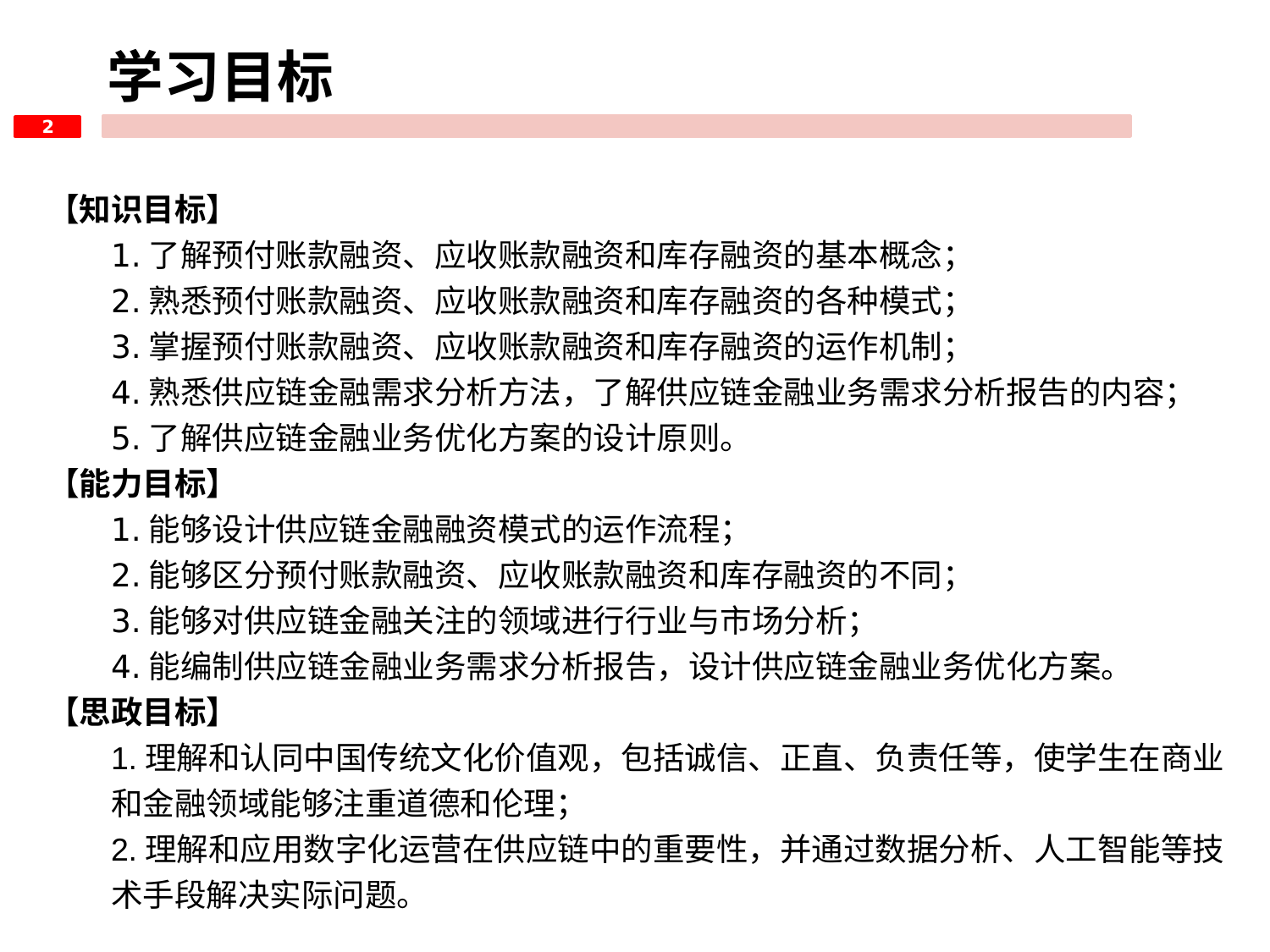

学习目标
2
【知识目标】
1.了解预付账款融资、应收账款融资和库存融资的基本概念；
2.熟悉预付账款融资、应收账款融资和库存融资的各种模式；
3.掌握预付账款融资、应收账款融资和库存融资的运作机制；
4.熟悉供应链金融需求分析方法，了解供应链金融业务需求分析报告的内容；
5.了解供应链金融业务优化方案的设计原则。
【能力目标】
1.能够设计供应链金融融资模式的运作流程；
2.能够区分预付账款融资、应收账款融资和库存融资的不同；
3.能够对供应链金融关注的领域进行行业与市场分析；
4.能编制供应链金融业务需求分析报告，设计供应链金融业务优化方案。
【思政目标】
1.理解和认同中国传统文化价值观，包括诚信、正直、负责任等，使学生在商业和金融领域能够注重道德和伦理；
2.理解和应用数字化运营在供应链中的重要性，并通过数据分析、人工智能等技术手段解决实际问题。